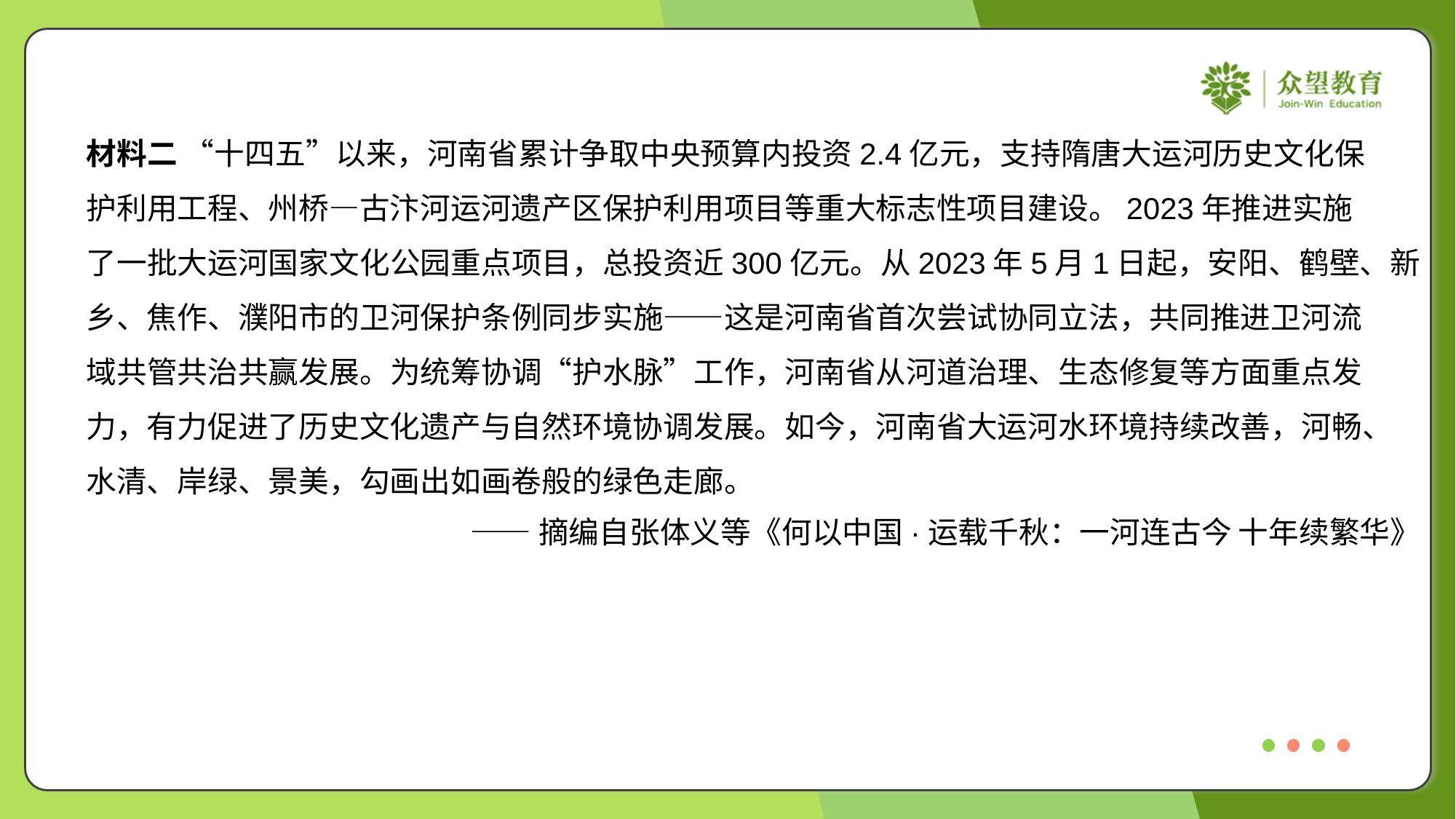

材料二 “十四五”以来，河南省累计争取中央预算内投资2.4亿元，支持隋唐大运河历史文化保
护利用工程、州桥—古汴河运河遗产区保护利用项目等重大标志性项目建设。2023年推进实施
了一批大运河国家文化公园重点项目，总投资近300亿元。从2023年5月1日起，安阳、鹤壁、新
乡、焦作、濮阳市的卫河保护条例同步实施——这是河南省首次尝试协同立法，共同推进卫河流
域共管共治共赢发展。为统筹协调“护水脉”工作，河南省从河道治理、生态修复等方面重点发
力，有力促进了历史文化遗产与自然环境协调发展。如今，河南省大运河水环境持续改善，河畅、
水清、岸绿、景美，勾画出如画卷般的绿色走廊。
——摘编自张体义等《何以中国·运载千秋：一河连古今 十年续繁华》